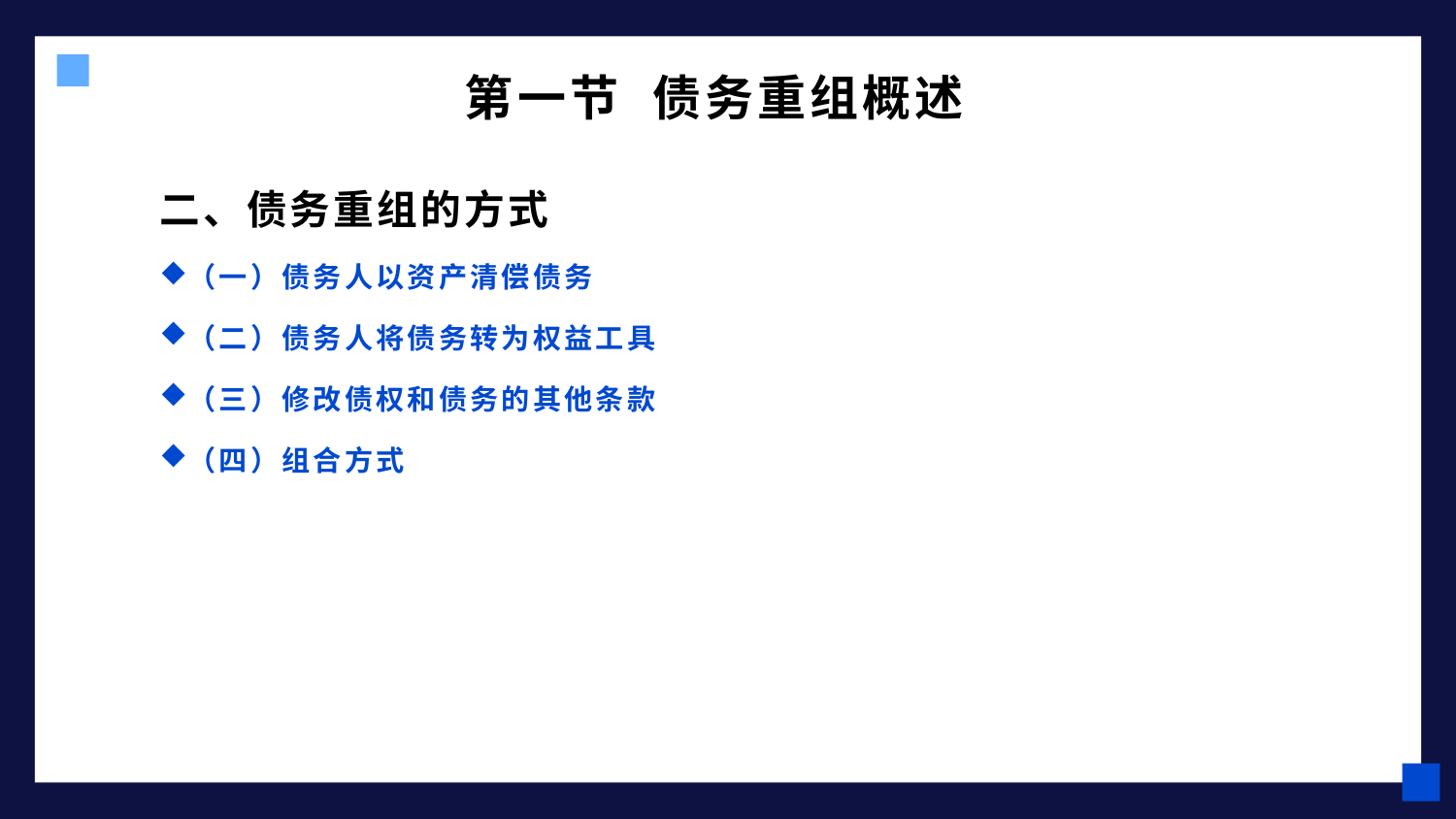

# 第一节  债务重组概述
二、债务重组的方式
（一）债务人以资产清偿债务
（二）债务人将债务转为权益工具
（三）修改债权和债务的其他条款
（四）组合方式